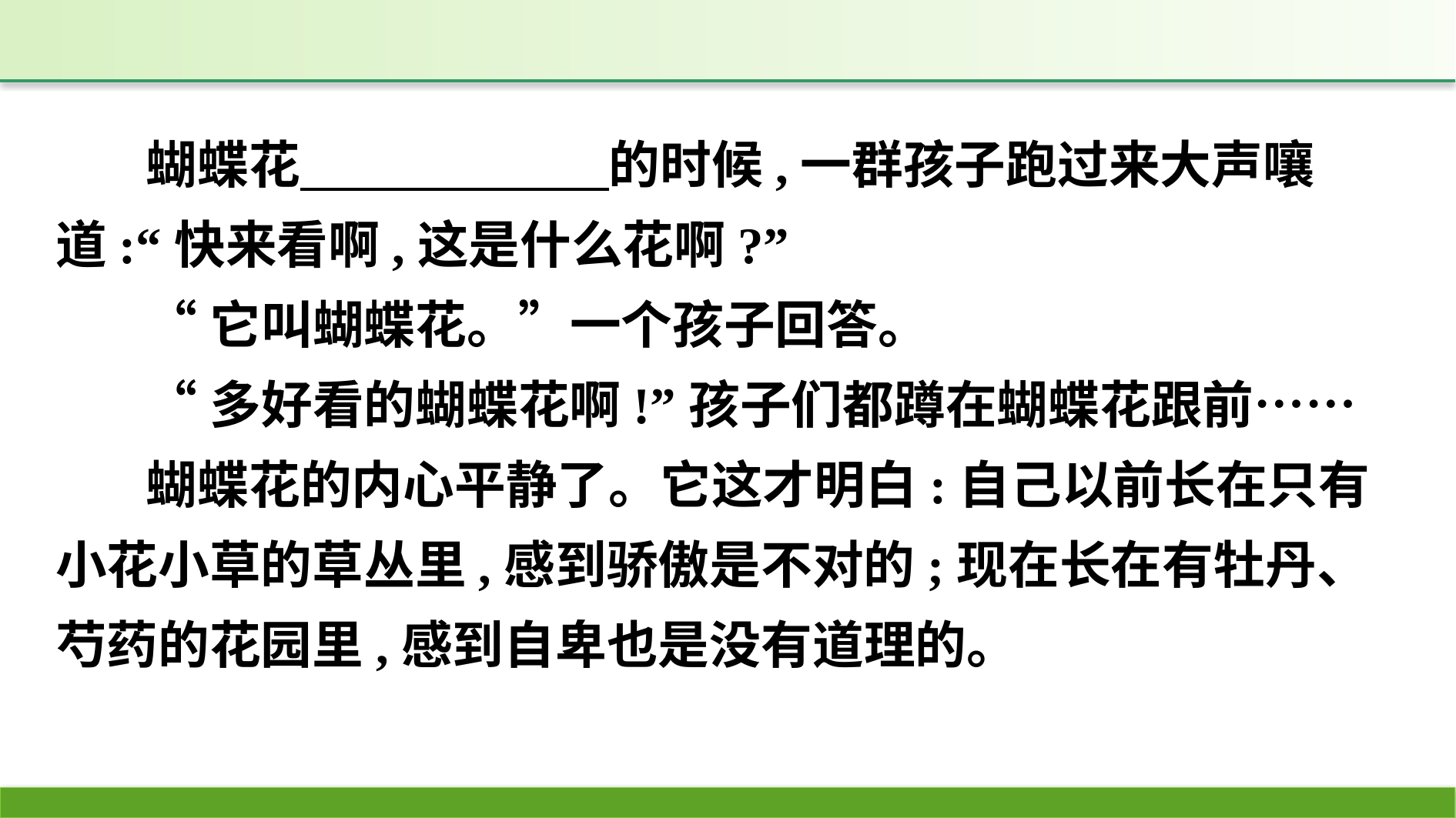

蝴蝶花　　　　　　的时候,一群孩子跑过来大声嚷道:“快来看啊,这是什么花啊?”
“它叫蝴蝶花。”一个孩子回答。
“多好看的蝴蝶花啊!”孩子们都蹲在蝴蝶花跟前……
蝴蝶花的内心平静了。它这才明白:自己以前长在只有小花小草的草丛里,感到骄傲是不对的;现在长在有牡丹、芍药的花园里,感到自卑也是没有道理的。